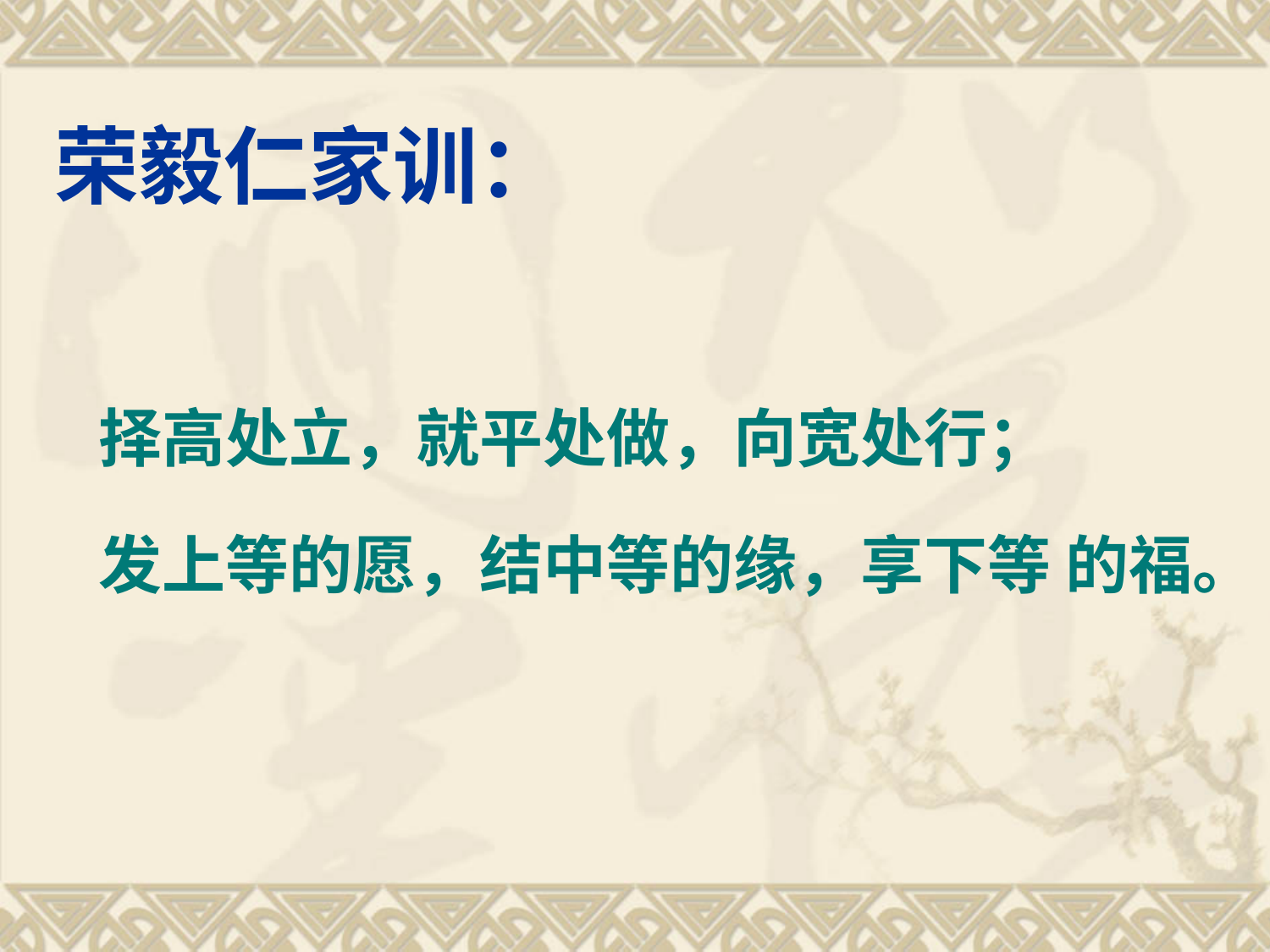

# 荣毅仁家训：

  择高处立，就平处做，向宽处行；
  发上等的愿，结中等的缘，享下等 的福。